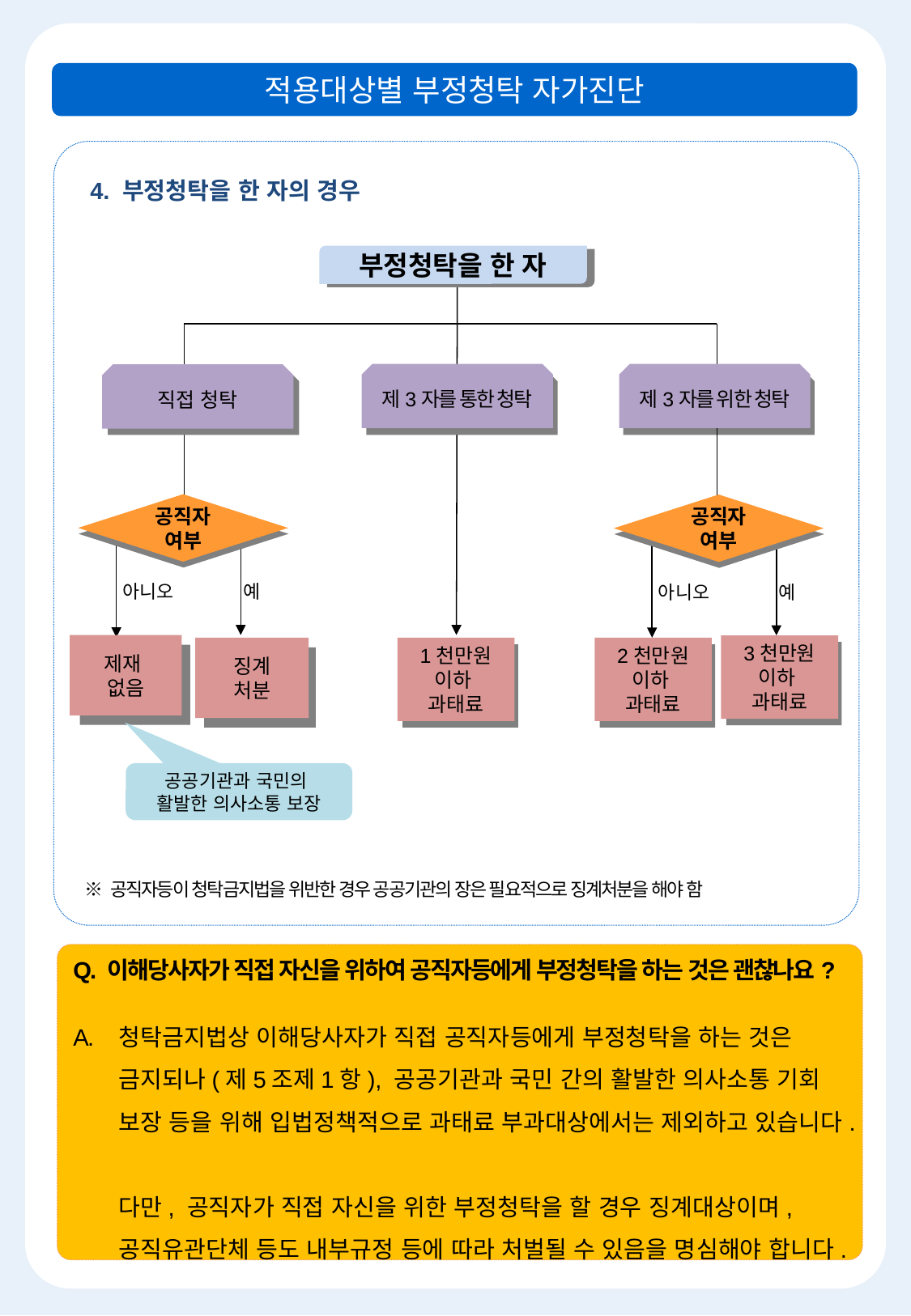

적용대상별 부정청탁 자가진단

4. 부정청탁을 한 자의 경우
부정청탁을 한 자

제3자를 통한 청탁
제3자를 위한 청탁
직접 청탁

공직자
여부

공직자
여부

아니오
예
아니오
예
제재
없음

3천만원 이하
과태료

징계
처분

2천만원 이하
과태료

1천만원 이하
과태료

공공기관과 국민의
활발한 의사소통 보장
※ 공직자등이 청탁금지법을 위반한 경우 공공기관의 장은 필요적으로 징계처분을 해야 함
Q. 이해당사자가 직접 자신을 위하여 공직자등에게 부정청탁을 하는 것은 괜찮나요?

청탁금지법상 이해당사자가 직접 공직자등에게 부정청탁을 하는 것은 금지되나(제5조제1항), 공공기관과 국민 간의 활발한 의사소통 기회 보장 등을 위해 입법정책적으로 과태료 부과대상에서는 제외하고 있습니다.
다만, 공직자가 직접 자신을 위한 부정청탁을 할 경우 징계대상이며, 공직유관단체 등도 내부규정 등에 따라 처벌될 수 있음을 명심해야 합니다.